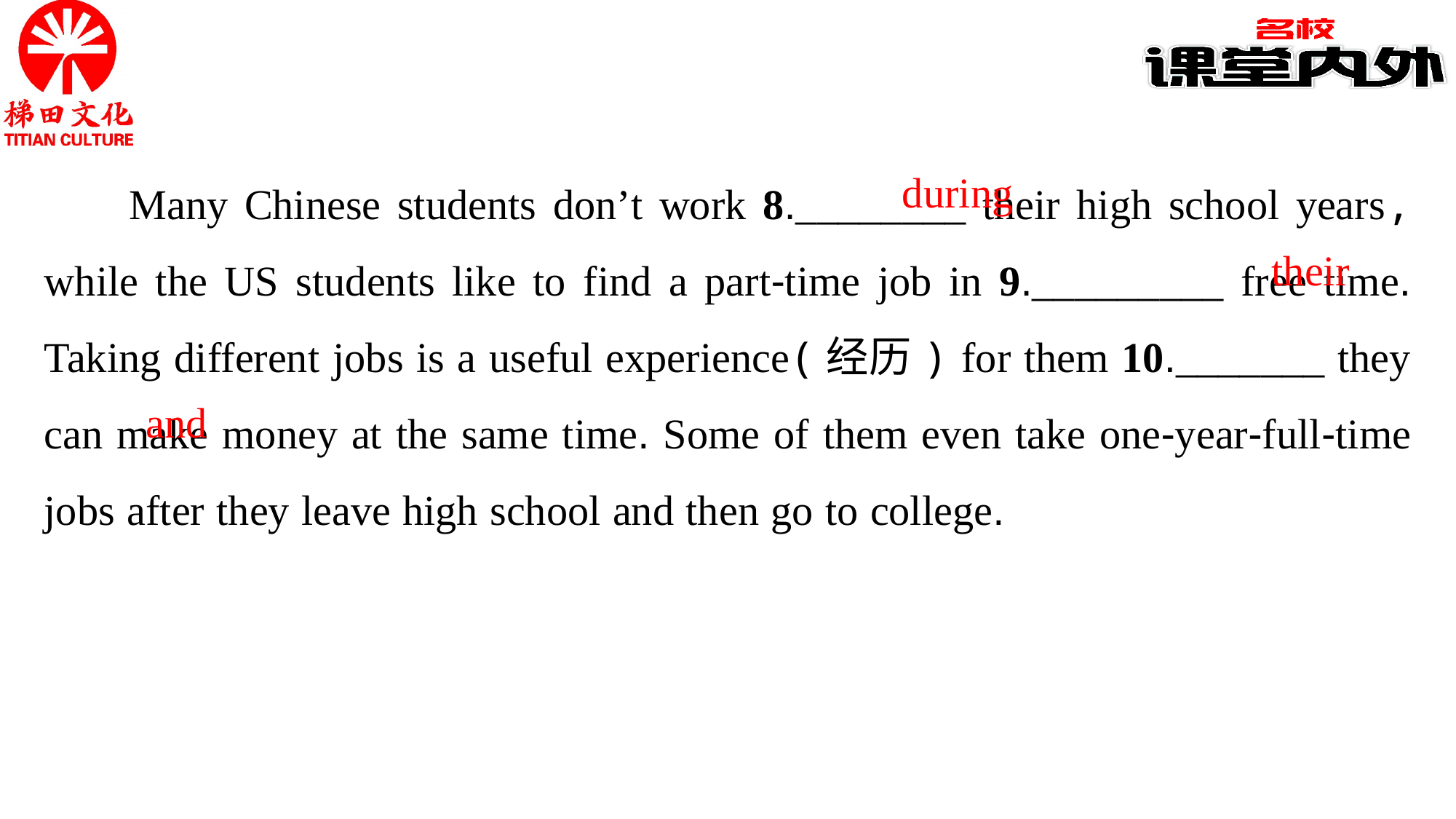

Many Chinese students don’t work 8.________ their high school years, while the US students like to find a part-time job in 9._________ free time. Taking different jobs is a useful experience(经历) for them 10._______ they can make money at the same time. Some of them even take one-year-full-time jobs after they leave high school and then go to college.
during
their
and